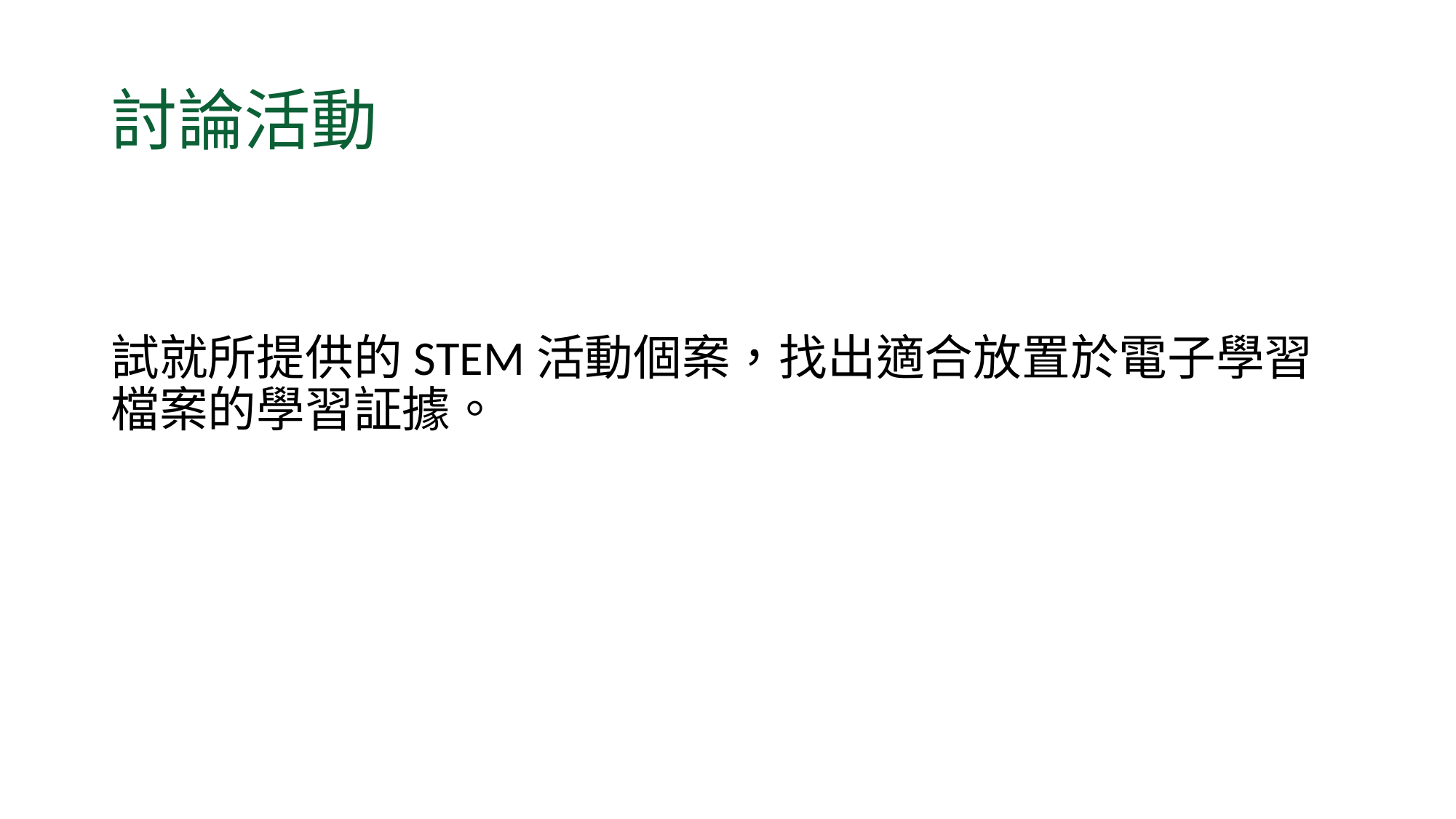

# 討論活動
試就所提供的STEM活動個案，找出適合放置於電子學習檔案的學習証據。